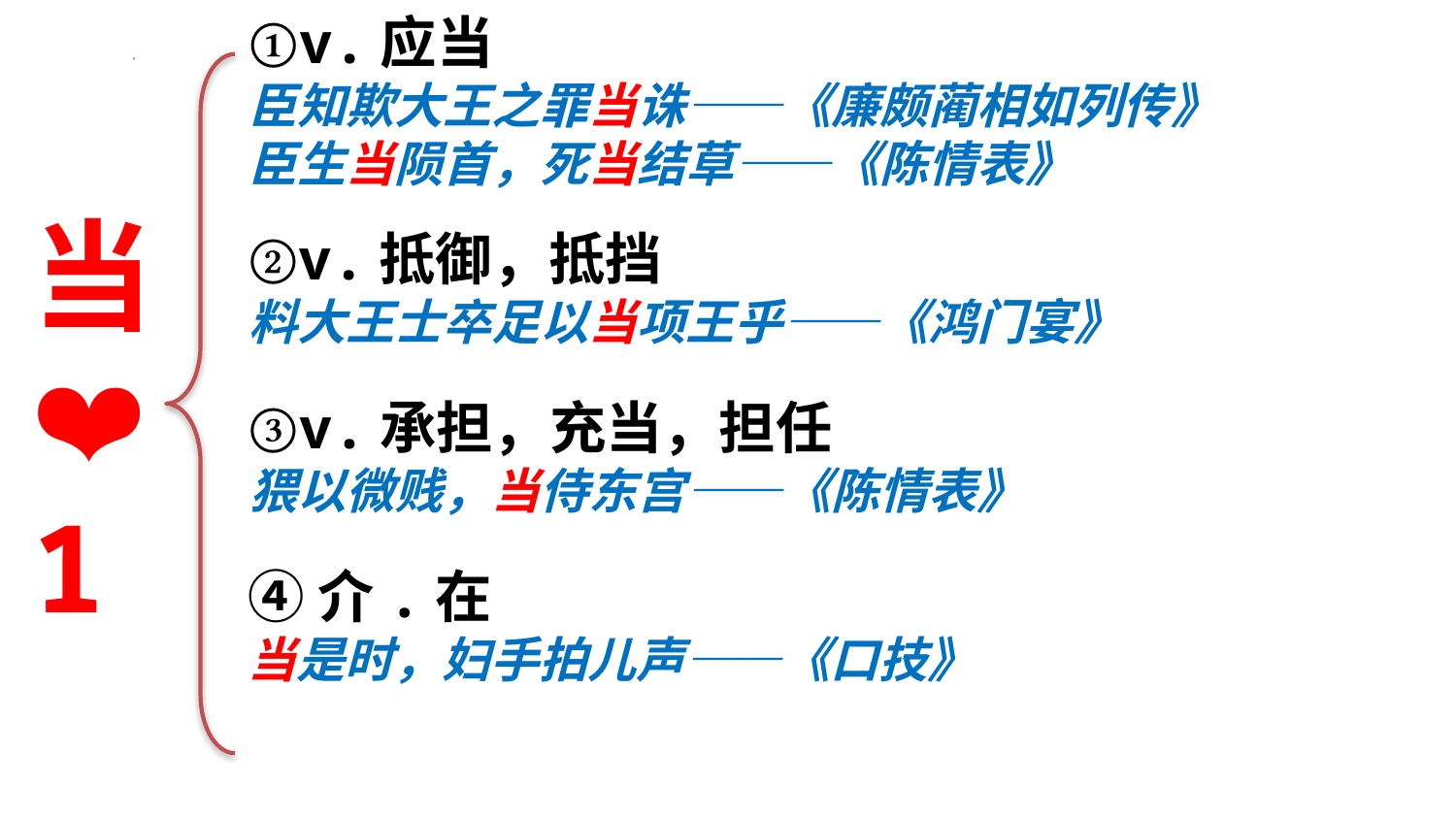

①v.应当
臣知欺大王之罪当诛——《廉颇蔺相如列传》
臣生当陨首，死当结草——《陈情表》

当
❤
1
②v.抵御，抵挡
料大王士卒足以当项王乎——《鸿门宴》
③v.承担，充当，担任
猥以微贱，当侍东宫——《陈情表》
④介.在
当是时，妇手拍儿声——《口技》